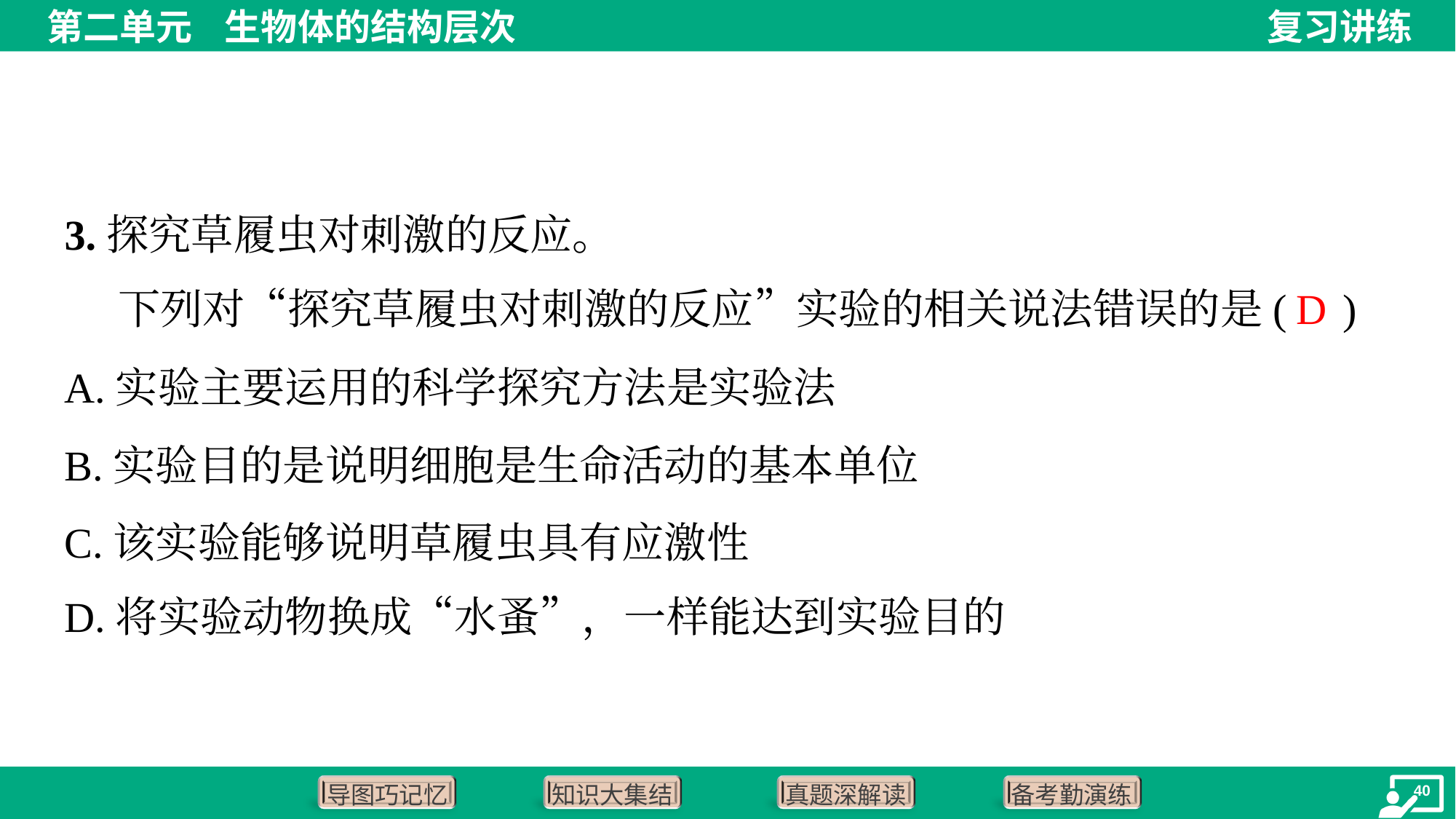

3.探究草履虫对刺激的反应。
    下列对“探究草履虫对刺激的反应”实验的相关说法错误的是(     )
D
A.实验主要运用的科学探究方法是实验法
B.实验目的是说明细胞是生命活动的基本单位
C.该实验能够说明草履虫具有应激性
D.将实验动物换成“水蚤”，一样能达到实验目的